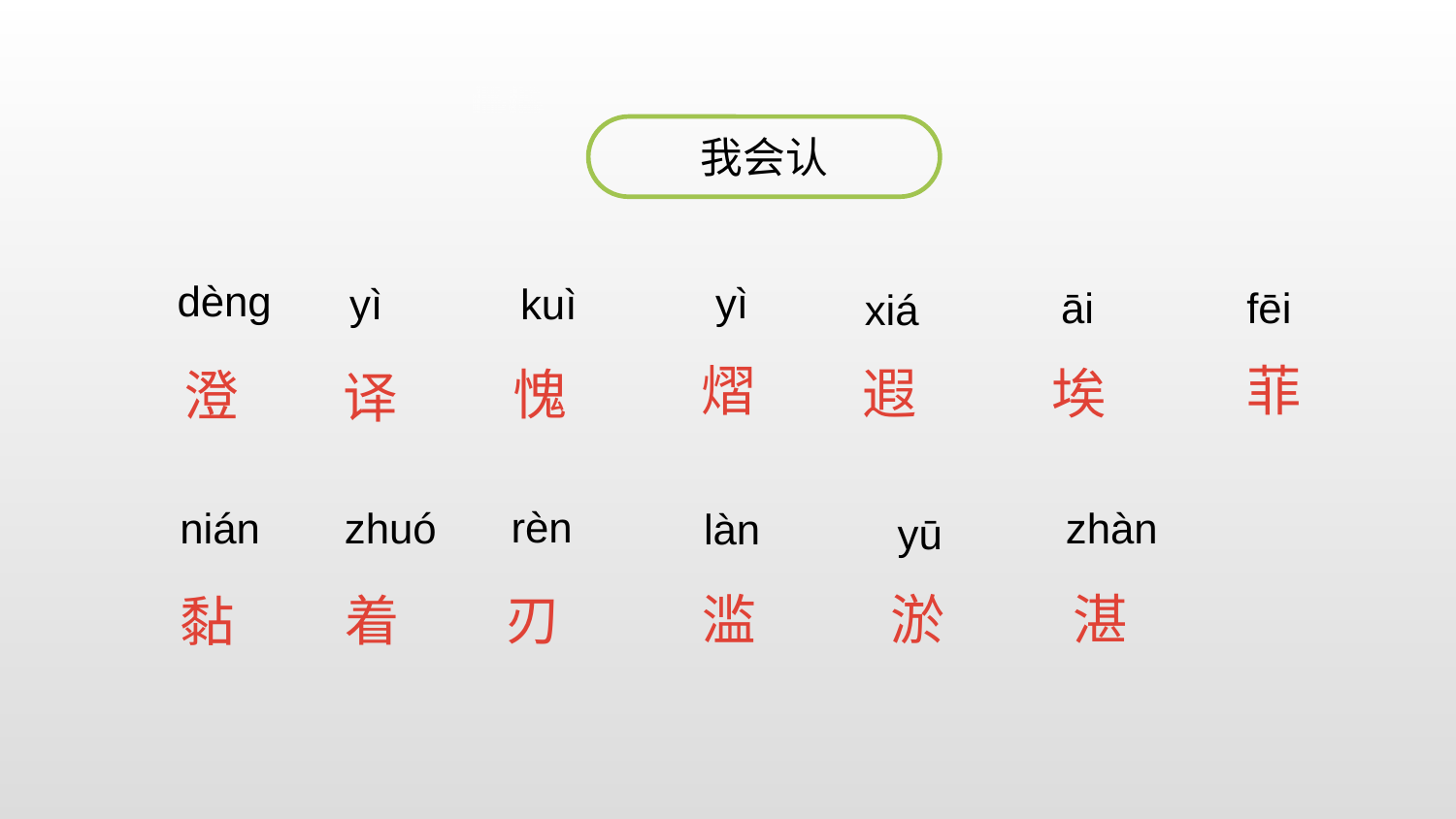

我会认
dèng
yì
yì
kuì
āi
fēi
xiá
熠
菲
遐
埃
愧
澄
译
 rèn
nián
 zhuó
zhàn
làn
yū
刃
淤
湛
滥
着
黏